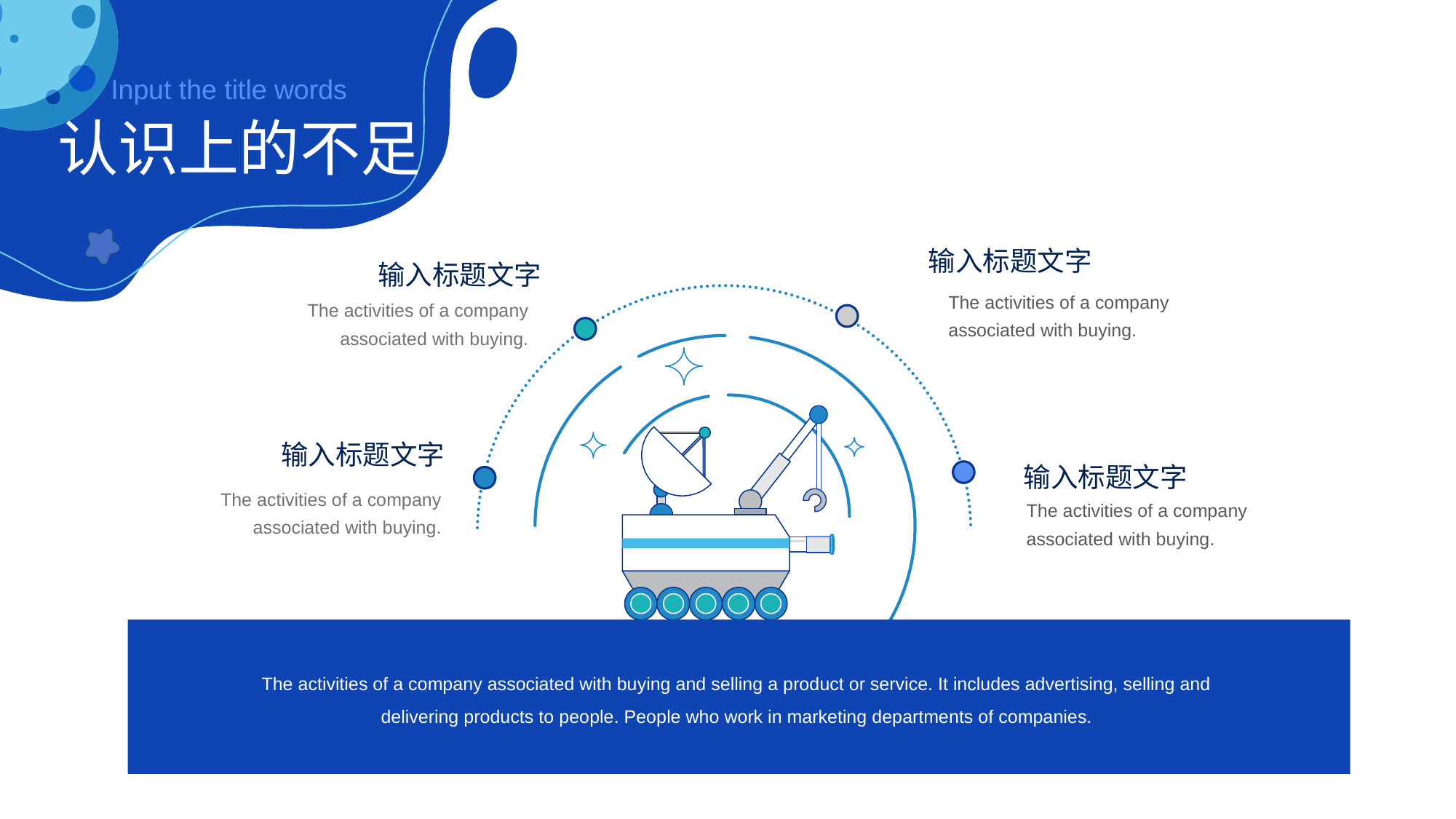

Input the title words
认识上的不足
输入标题文字
输入标题文字
The activities of a company associated with buying.
The activities of a company associated with buying.

输入标题文字
输入标题文字

The activities of a company associated with buying.
The activities of a company associated with buying.

The activities of a company associated with buying and selling a product or service. It includes advertising, selling and delivering products to people. People who work in marketing departments of companies.